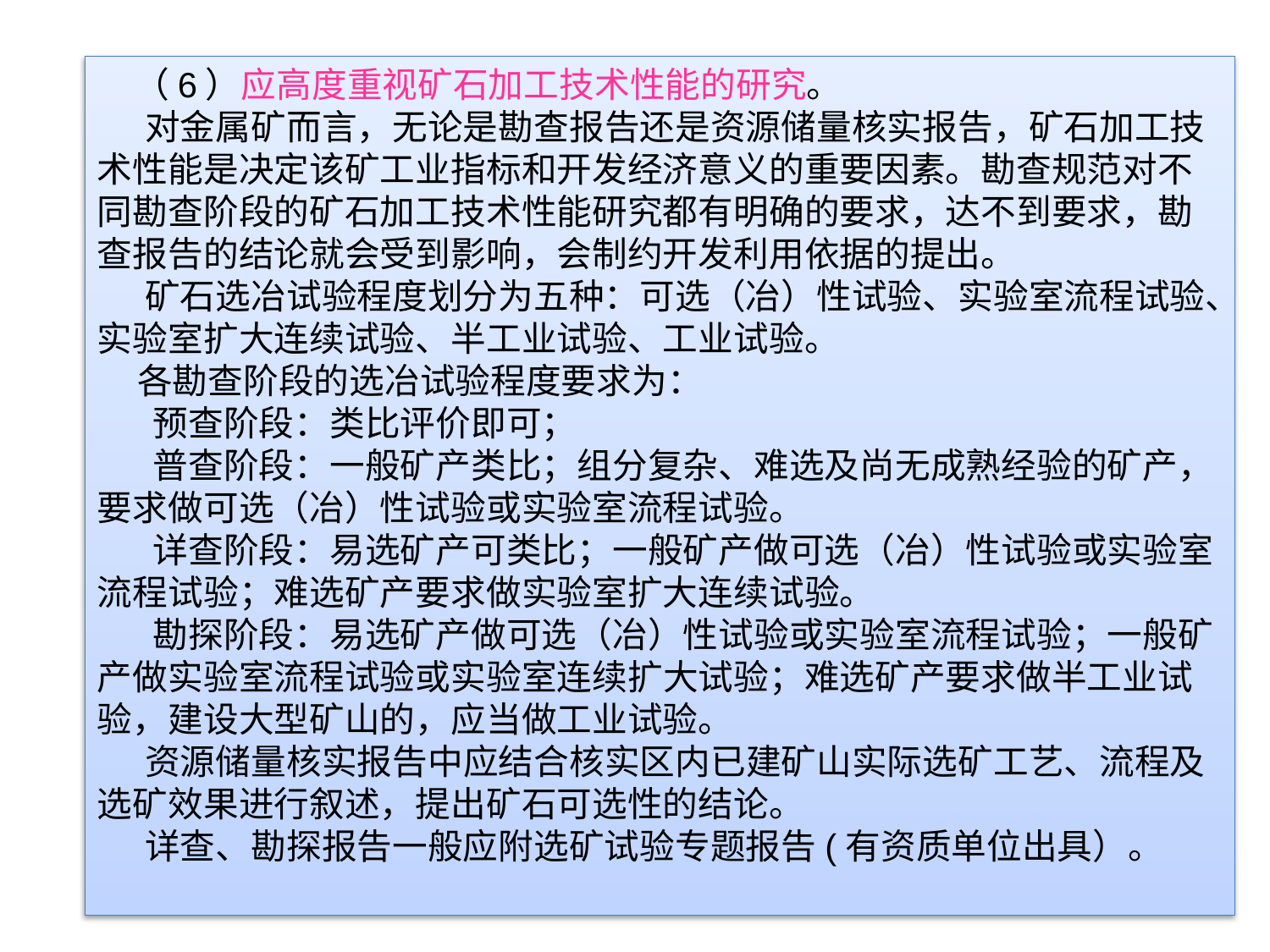

（6）应高度重视矿石加工技术性能的研究。
     对金属矿而言，无论是勘查报告还是资源储量核实报告，矿石加工技术性能是决定该矿工业指标和开发经济意义的重要因素。勘查规范对不同勘查阶段的矿石加工技术性能研究都有明确的要求，达不到要求，勘查报告的结论就会受到影响，会制约开发利用依据的提出。
     矿石选冶试验程度划分为五种：可选（冶）性试验、实验室流程试验、实验室扩大连续试验、半工业试验、工业试验。
    各勘查阶段的选冶试验程度要求为：
      预查阶段：类比评价即可；
      普查阶段：一般矿产类比；组分复杂、难选及尚无成熟经验的矿产，要求做可选（冶）性试验或实验室流程试验。
      详查阶段：易选矿产可类比；一般矿产做可选（冶）性试验或实验室流程试验；难选矿产要求做实验室扩大连续试验。
      勘探阶段：易选矿产做可选（冶）性试验或实验室流程试验；一般矿产做实验室流程试验或实验室连续扩大试验；难选矿产要求做半工业试验，建设大型矿山的，应当做工业试验。
     资源储量核实报告中应结合核实区内已建矿山实际选矿工艺、流程及选矿效果进行叙述，提出矿石可选性的结论。
     详查、勘探报告一般应附选矿试验专题报告(有资质单位出具）。